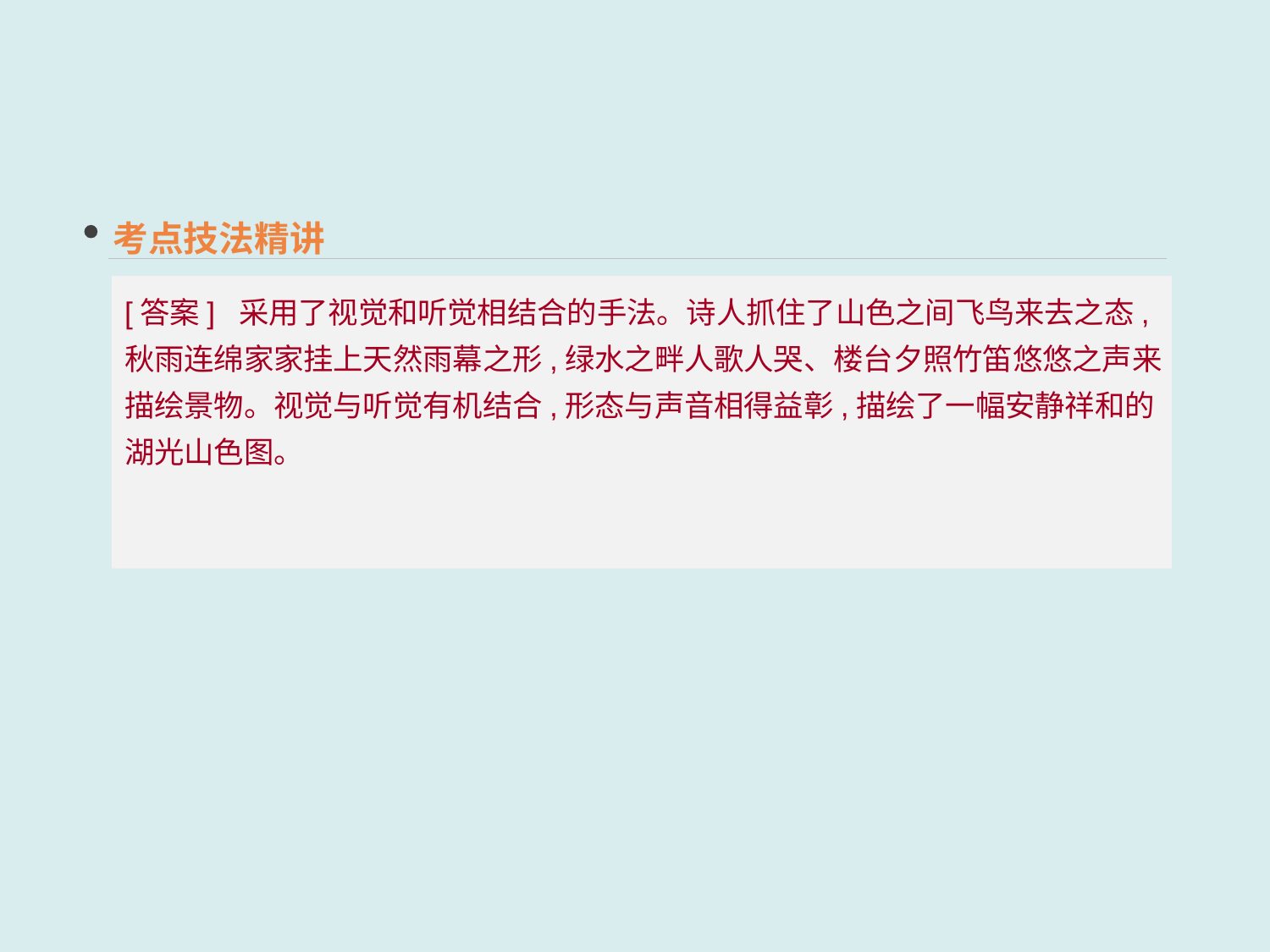

考点技法精讲

[答案]  采用了视觉和听觉相结合的手法。诗人抓住了山色之间飞鸟来去之态,秋雨连绵家家挂上天然雨幕之形,绿水之畔人歌人哭、楼台夕照竹笛悠悠之声来描绘景物。视觉与听觉有机结合,形态与声音相得益彰,描绘了一幅安静祥和的湖光山色图。